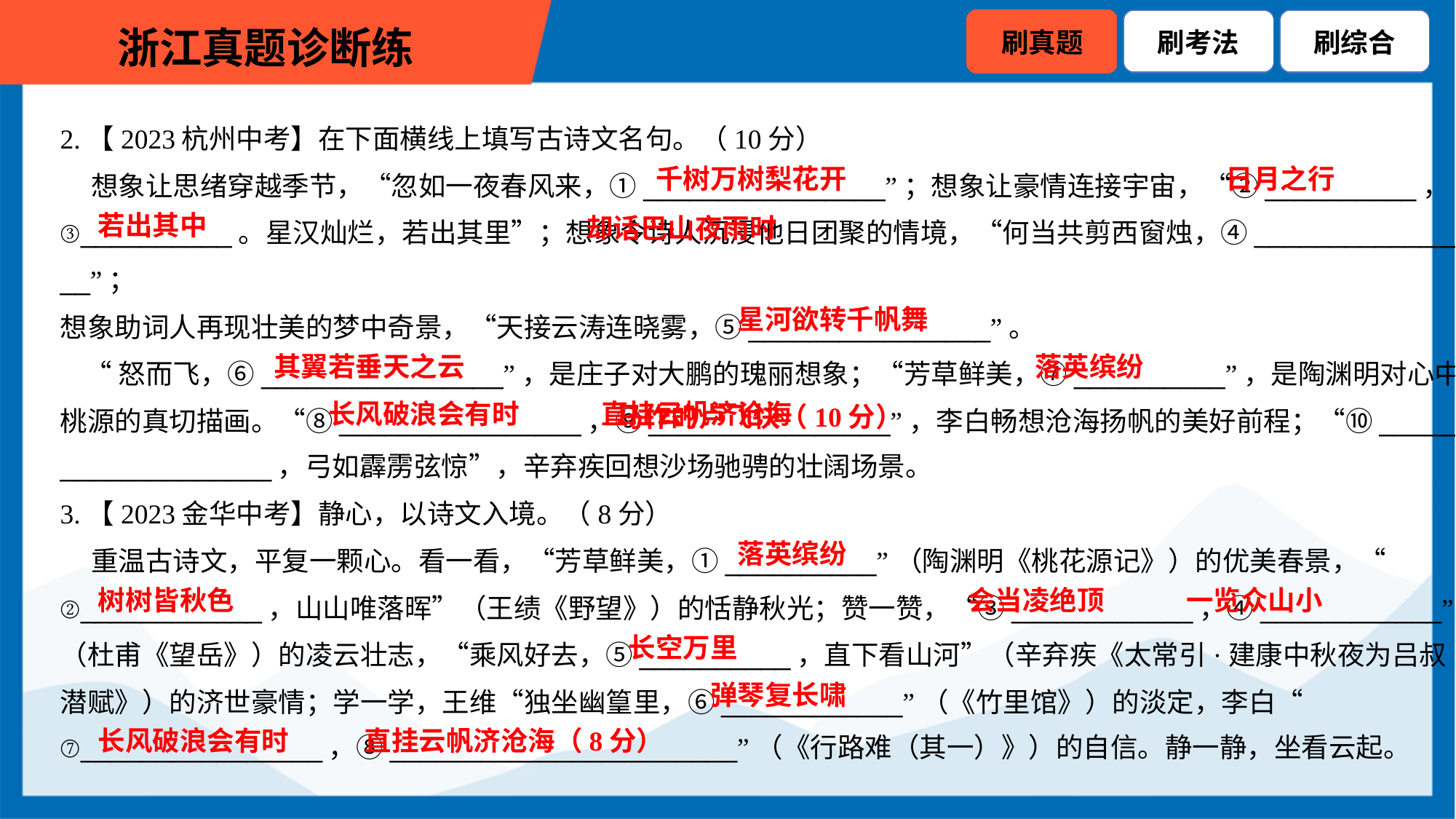

2.【2023杭州中考】在下面横线上填写古诗文名句。（10分）
    想象让思绪穿越季节，“忽如一夜春风来，①________________”；想象让豪情连接宇宙，“②__________，
③__________。星汉灿烂，若出其里”；想象令诗人沉浸他日团聚的情境，“何当共剪西窗烛，④______________
__”；
想象助词人再现壮美的梦中奇景，“天接云涛连晓雾，⑤________________”。
    “怒而飞，⑥________________”，是庄子对大鹏的瑰丽想象；“芳草鲜美，⑦__________”，是陶渊明对心中
桃源的真切描画。“⑧________________，⑨________________”，李白畅想沧海扬帆的美好前程；“⑩_________
______________，弓如霹雳弦惊”，辛弃疾回想沙场驰骋的壮阔场景。
千树万树梨花开
日月之行
                                                                                    却话巴山夜雨时
若出其中
星河欲转千帆舞
其翼若垂天之云
落英缤纷
                                                                                         马作的卢飞快（10分）
长风破浪会有时
直挂云帆济沧海
3.【2023金华中考】静心，以诗文入境。（8分）
    重温古诗文，平复一颗心。看一看，“芳草鲜美，①__________”（陶渊明《桃花源记》）的优美春景，“
②____________，山山唯落晖”（王绩《野望》）的恬静秋光；赞一赞，“③____________，④____________”
（杜甫《望岳》）的凌云壮志，“乘风好去，⑤__________，直下看山河”（辛弃疾《太常引·建康中秋夜为吕叔
潜赋》）的济世豪情；学一学，王维“独坐幽篁里，⑥____________”（《竹里馆》）的淡定，李白“
⑦________________，⑧_______________________”（《行路难（其一）》）的自信。静一静，坐看云起。
落英缤纷
树树皆秋色
会当凌绝顶
一览众山小
长空万里
弹琴复长啸
长风破浪会有时
直挂云帆济沧海（8分）